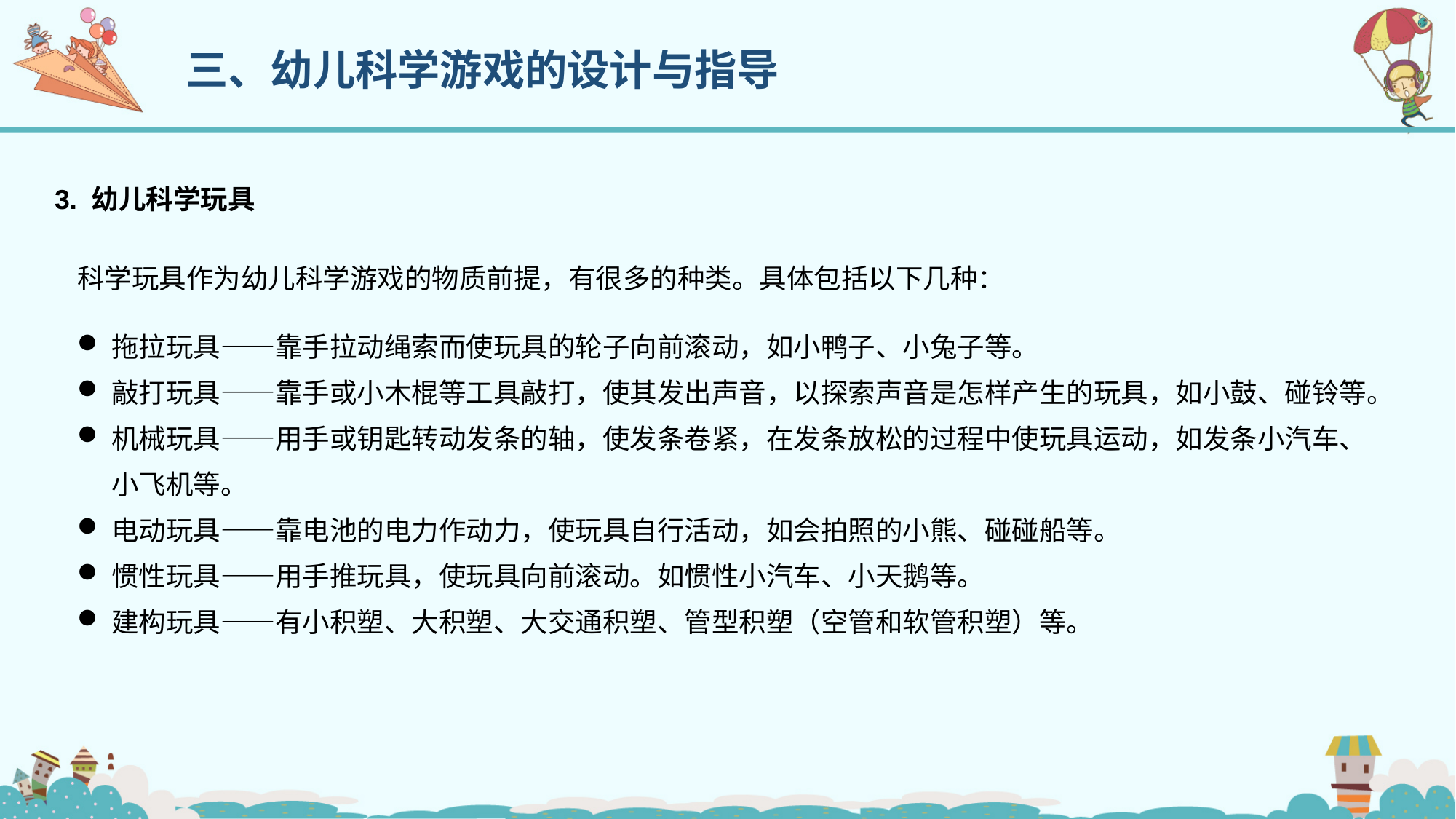

三、幼儿科学游戏的设计与指导

3. 幼儿科学玩具
科学玩具作为幼儿科学游戏的物质前提，有很多的种类。具体包括以下几种：
拖拉玩具——靠手拉动绳索而使玩具的轮子向前滚动，如小鸭子、小兔子等。
敲打玩具——靠手或小木棍等工具敲打，使其发出声音，以探索声音是怎样产生的玩具，如小鼓、碰铃等。
机械玩具——用手或钥匙转动发条的轴，使发条卷紧，在发条放松的过程中使玩具运动，如发条小汽车、小飞机等。
电动玩具——靠电池的电力作动力，使玩具自行活动，如会拍照的小熊、碰碰船等。
惯性玩具——用手推玩具，使玩具向前滚动。如惯性小汽车、小天鹅等。
建构玩具——有小积塑、大积塑、大交通积塑、管型积塑（空管和软管积塑）等。